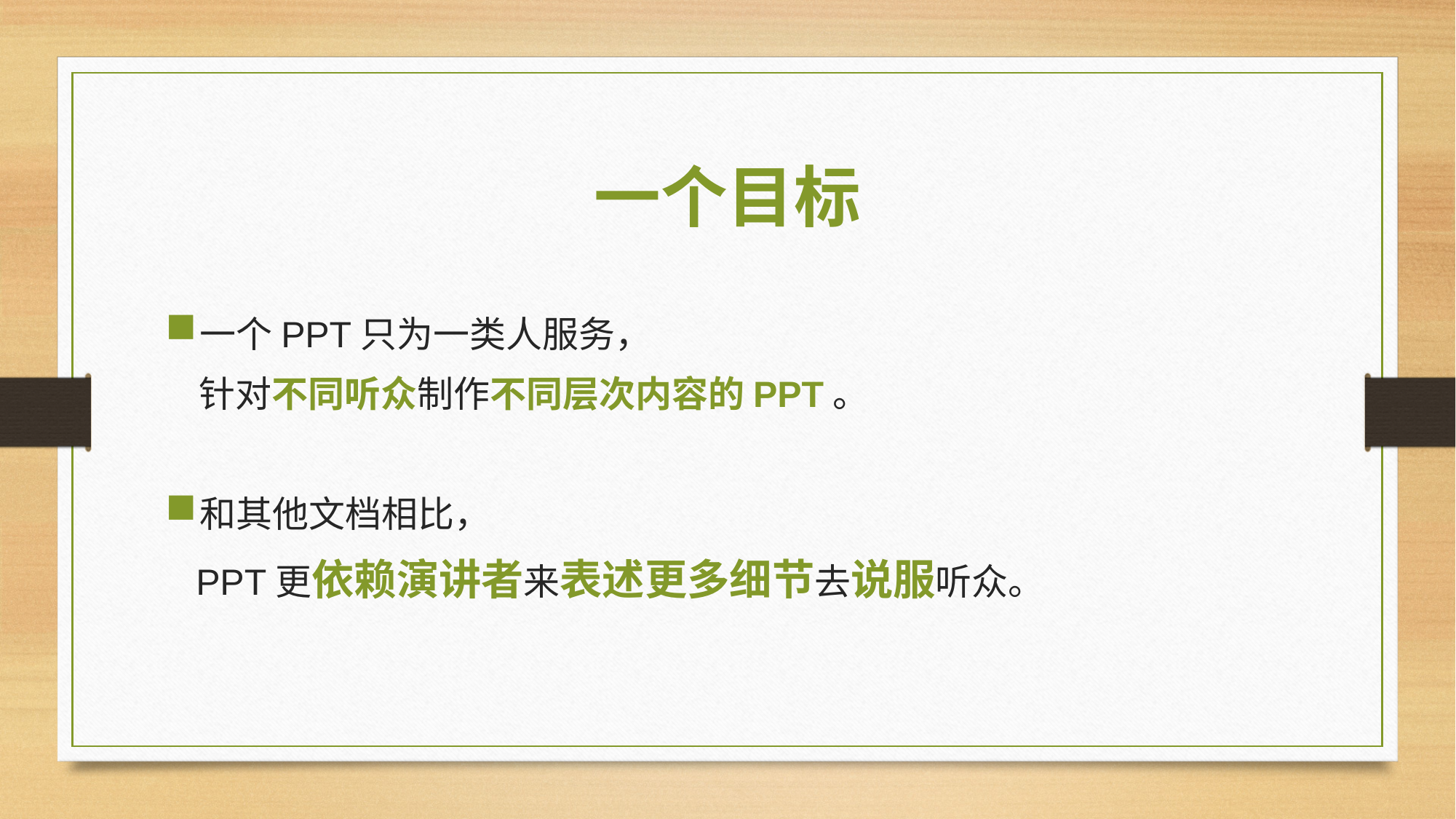

# 一个目标
一个PPT只为一类人服务，
   针对不同听众制作不同层次内容的PPT。

和其他文档相比，
   PPT更依赖演讲者来表述更多细节去说服听众。